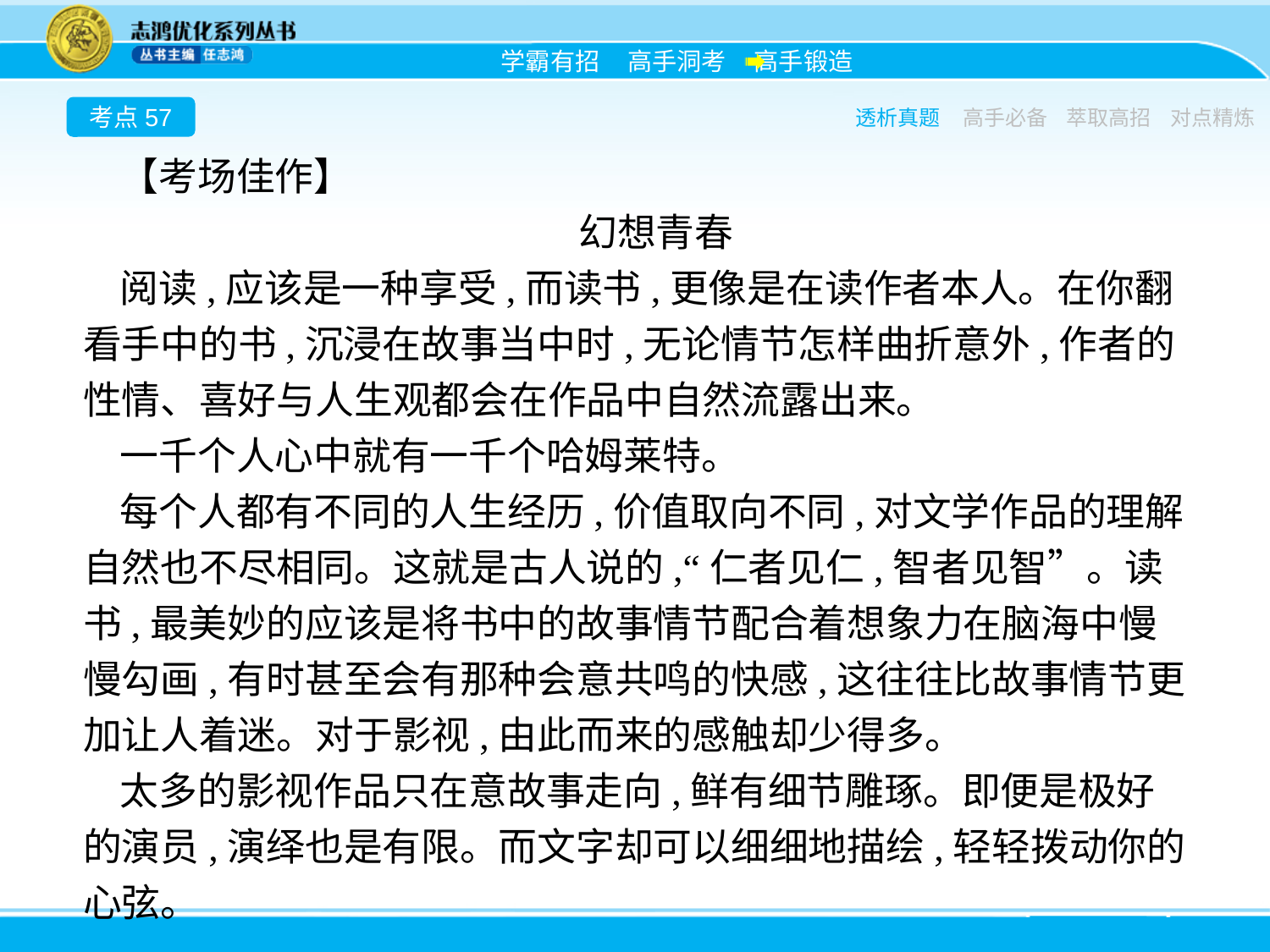

考点57
透析真题
高手必备
萃取高招
对点精炼
【考场佳作】
幻想青春
阅读,应该是一种享受,而读书,更像是在读作者本人。在你翻看手中的书,沉浸在故事当中时,无论情节怎样曲折意外,作者的性情、喜好与人生观都会在作品中自然流露出来。
一千个人心中就有一千个哈姆莱特。
每个人都有不同的人生经历,价值取向不同,对文学作品的理解自然也不尽相同。这就是古人说的,“仁者见仁,智者见智”。读书,最美妙的应该是将书中的故事情节配合着想象力在脑海中慢慢勾画,有时甚至会有那种会意共鸣的快感,这往往比故事情节更加让人着迷。对于影视,由此而来的感触却少得多。
太多的影视作品只在意故事走向,鲜有细节雕琢。即便是极好的演员,演绎也是有限。而文字却可以细细地描绘,轻轻拨动你的心弦。